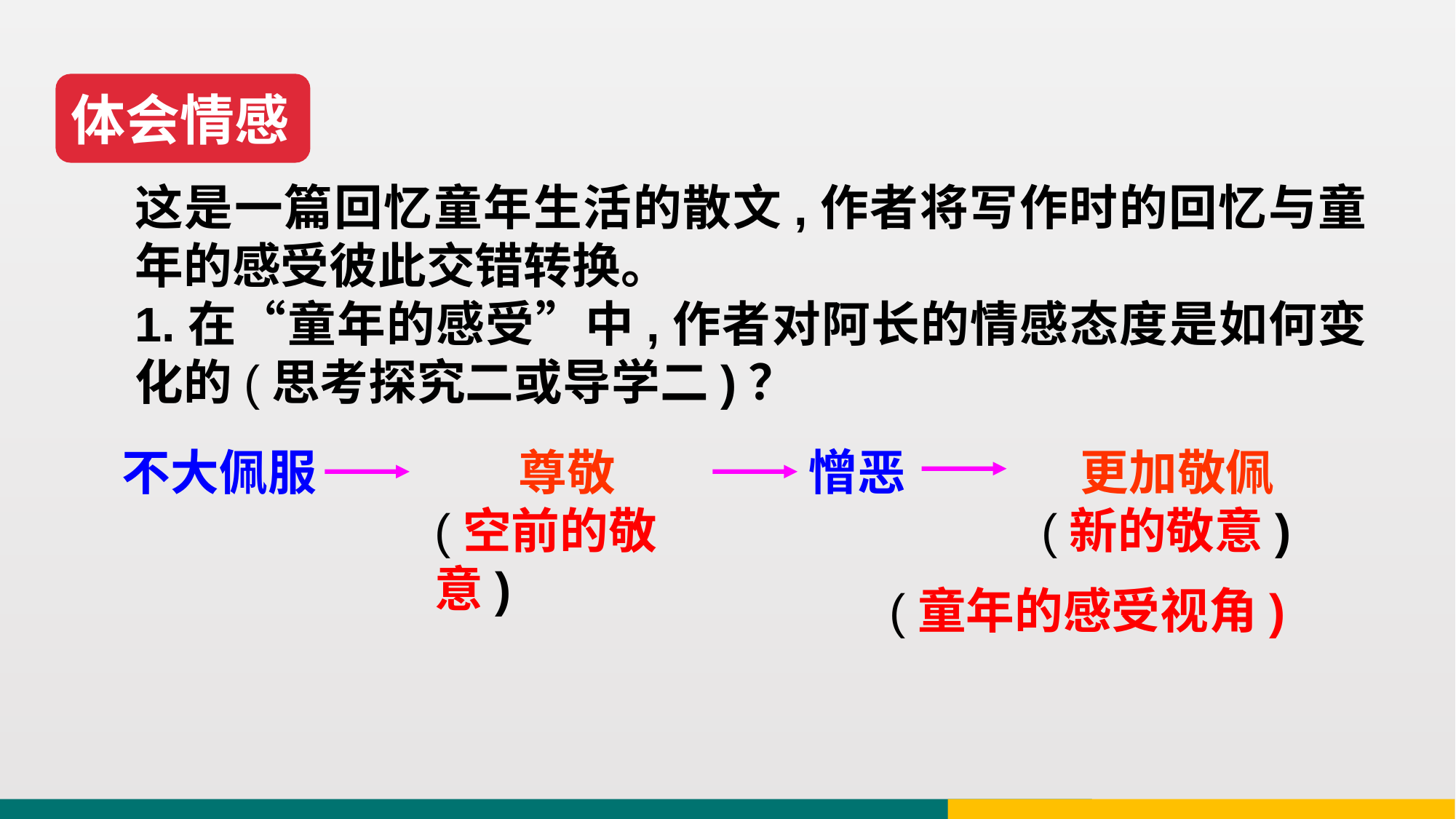

体会情感
这是一篇回忆童年生活的散文,作者将写作时的回忆与童年的感受彼此交错转换。
1.在“童年的感受”中,作者对阿长的情感态度是如何变化的(思考探究二或导学二)？

不大佩服
尊敬
(空前的敬意)
憎恶
更加敬佩
(新的敬意)

(童年的感受视角)